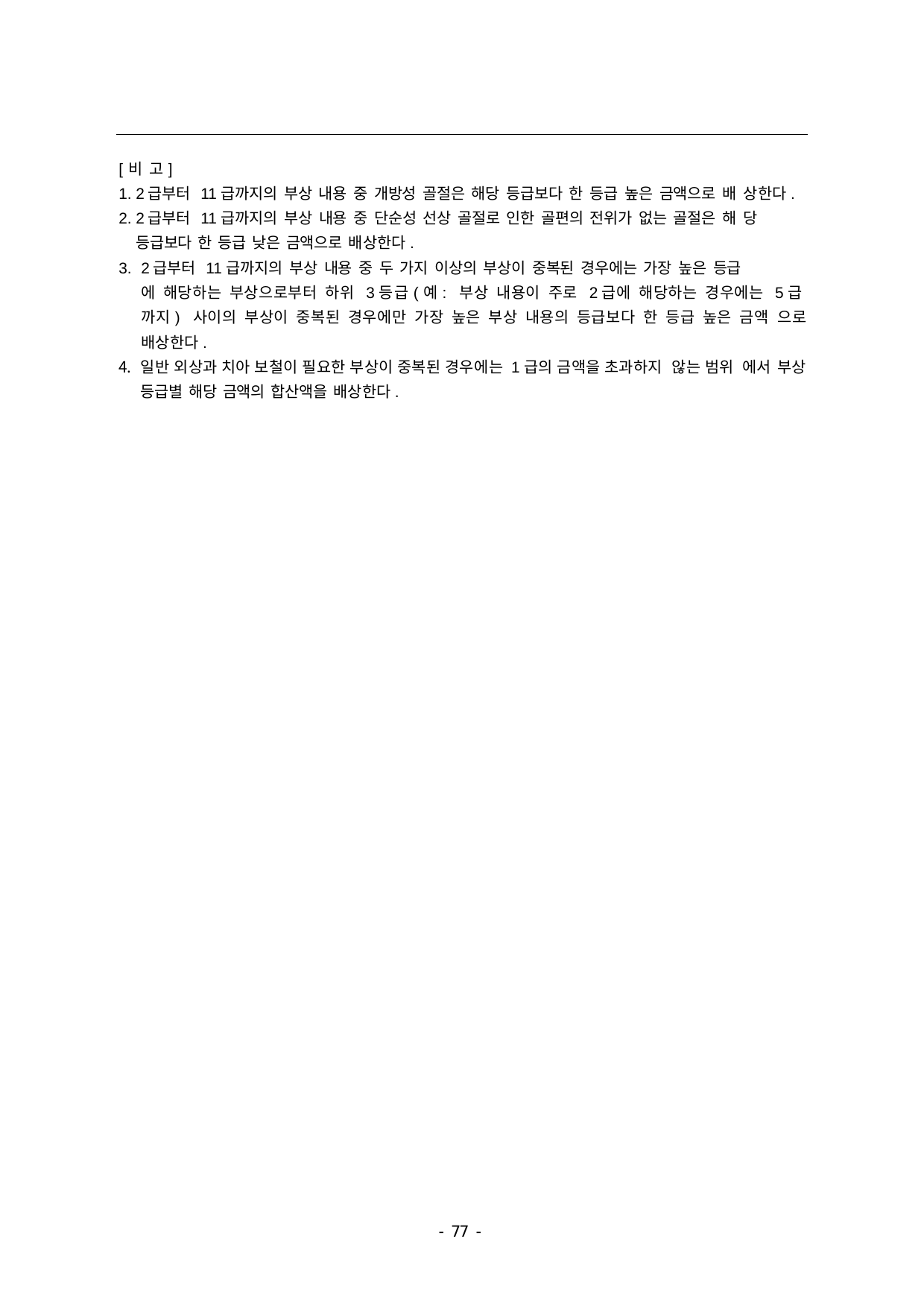

[비 고]
2급부터 11급까지의 부상 내용 중 개방성 골절은 해당 등급보다 한 등급 높은 금액으로 배  상한다.
2급부터 11급까지의 부상 내용 중 단순성 선상 골절로 인한 골편의 전위가 없는 골절은 해  당 등급보다 한 등급 낮은 금액으로 배상한다.
2급부터 11급까지의 부상 내용 중 두 가지 이상의 부상이 중복된 경우에는 가장 높은 등급
에 해당하는 부상으로부터 하위 3등급(예: 부상 내용이 주로 2급에 해당하는 경우에는 5급  까지) 사이의 부상이 중복된 경우에만 가장 높은 부상 내용의 등급보다 한 등급 높은 금액  으로 배상한다.
일반 외상과 치아 보철이 필요한 부상이 중복된 경우에는 1급의 금액을 초과하지 않는 범위  에서 부상 등급별 해당 금액의 합산액을 배상한다.
- 77 -